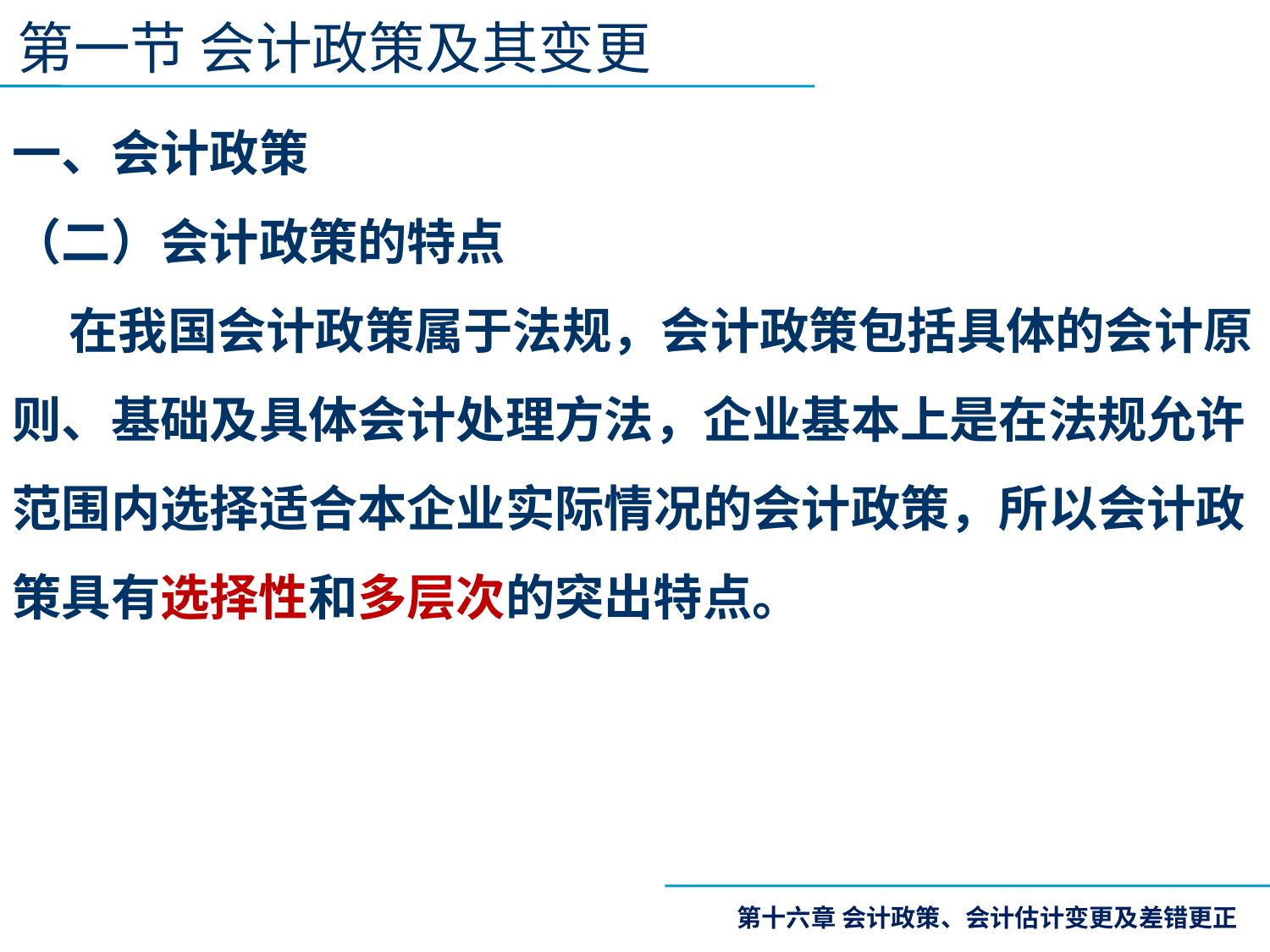

第一节 会计政策及其变更
一、会计政策
（二）会计政策的特点
    在我国会计政策属于法规，会计政策包括具体的会计原则、基础及具体会计处理方法，企业基本上是在法规允许范围内选择适合本企业实际情况的会计政策，所以会计政策具有选择性和多层次的突出特点。